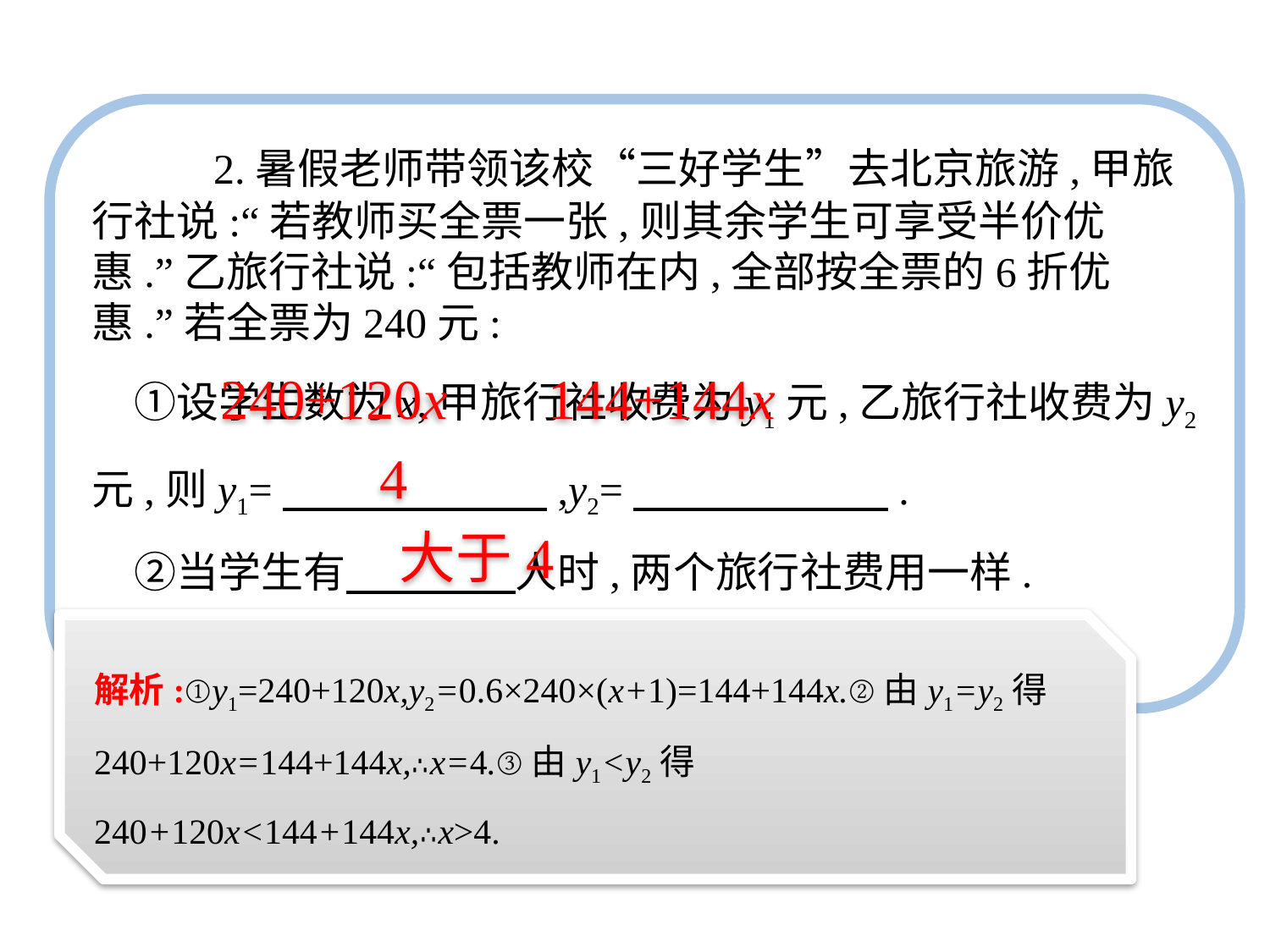

2.暑假老师带领该校“三好学生”去北京旅游,甲旅行社说:“若教师买全票一张,则其余学生可享受半价优惠.”乙旅行社说:“包括教师在内,全部按全票的6折优惠.”若全票为240元:
　①设学生数为x,甲旅行社收费为y1元,乙旅行社收费为y2元,则y1=　          　　　,y2=　　　         　.
　②当学生有　　　　人时,两个旅行社费用一样.
　③当学生人数　　　　时,甲旅行社收费少.
240+120x
144+144x
4
大于4
解析:①y1=240+120x,y2=0.6×240×(x+1)=144+144x.②由y1=y2得240+120x=144+144x,∴x=4.③由y1<y2得240+120x<144+144x,∴x>4.